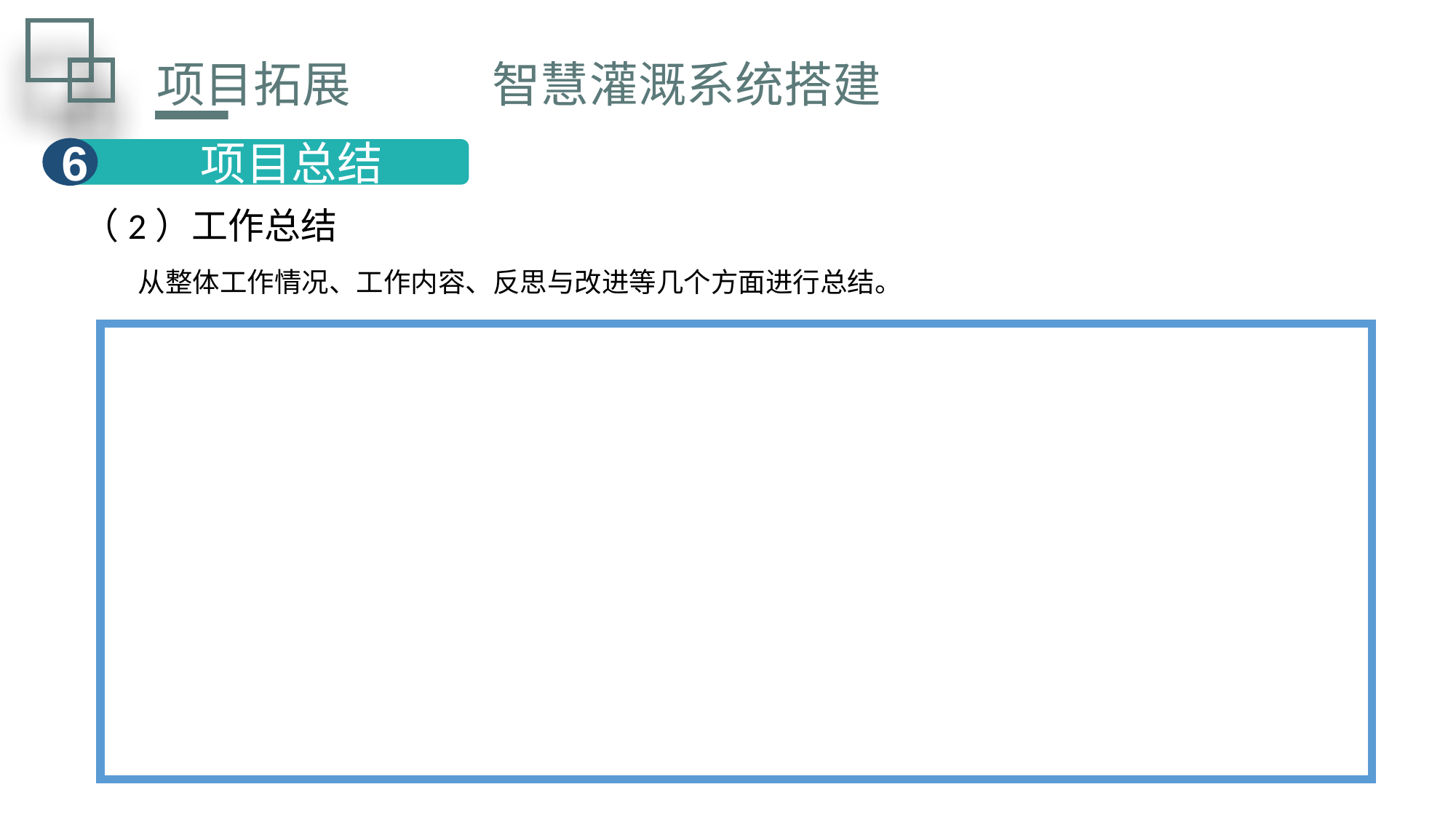

项目拓展             智慧灌溉系统搭建

6
    项目总结
（2）工作总结
从整体工作情况、工作内容、反思与改进等几个方面进行总结。